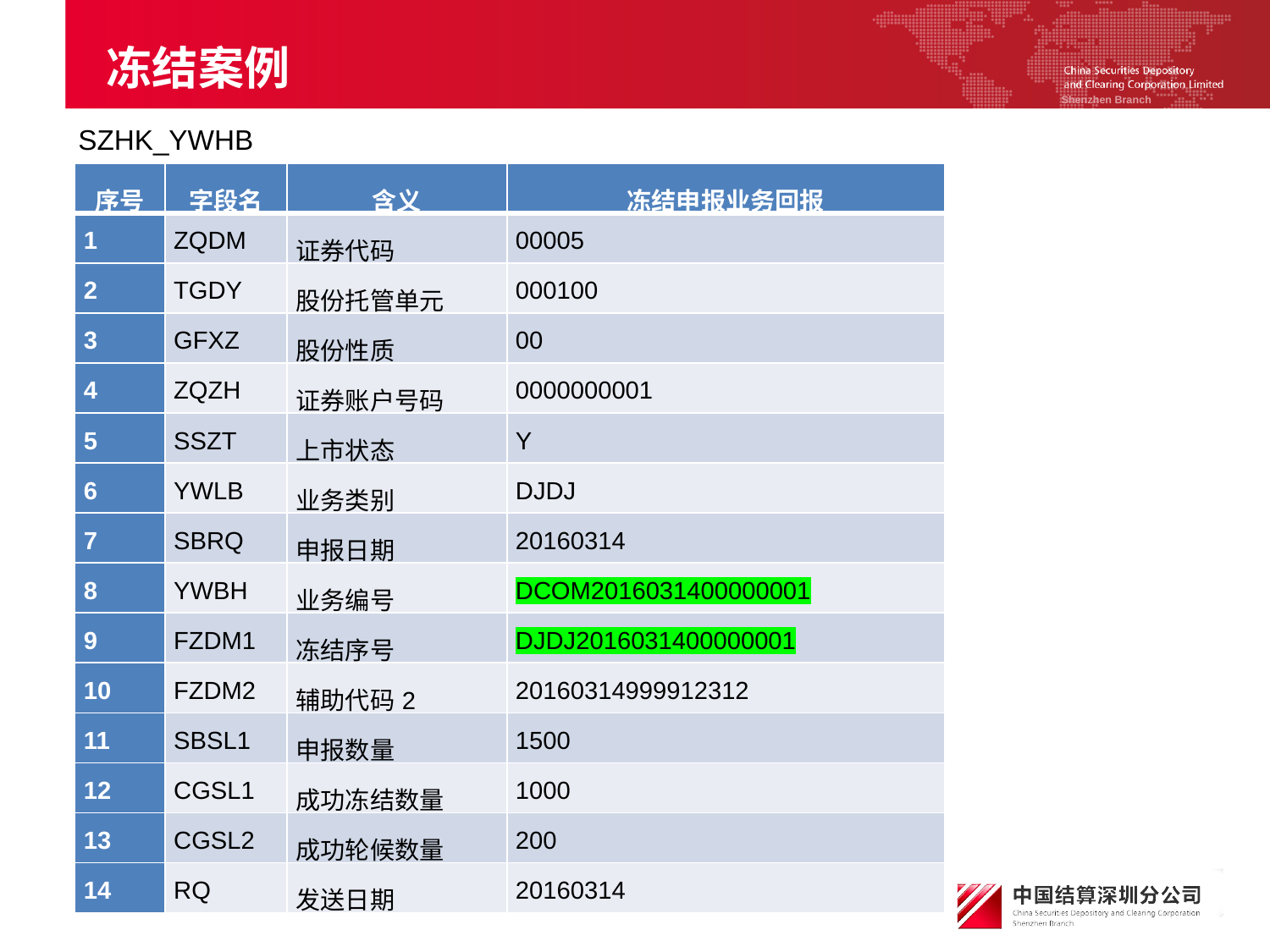

冻结案例
SZHK_YWHB
| 序号 | 字段名 | 含义 | 冻结申报业务回报 |
| --- | --- | --- | --- |
| 1 | ZQDM | 证券代码 | 00005 |
| 2 | TGDY | 股份托管单元 | 000100 |
| 3 | GFXZ | 股份性质 | 00 |
| 4 | ZQZH | 证券账户号码 | 0000000001 |
| 5 | SSZT | 上市状态 | Y |
| 6 | YWLB | 业务类别 | DJDJ |
| 7 | SBRQ | 申报日期 | 20160314 |
| 8 | YWBH | 业务编号 | DCOM2016031400000001 |
| 9 | FZDM1 | 冻结序号 | DJDJ2016031400000001 |
| 10 | FZDM2 | 辅助代码2 | 20160314999912312 |
| 11 | SBSL1 | 申报数量 | 1500 |
| 12 | CGSL1 | 成功冻结数量 | 1000 |
| 13 | CGSL2 | 成功轮候数量 | 200 |
| 14 | RQ | 发送日期 | 20160314 |